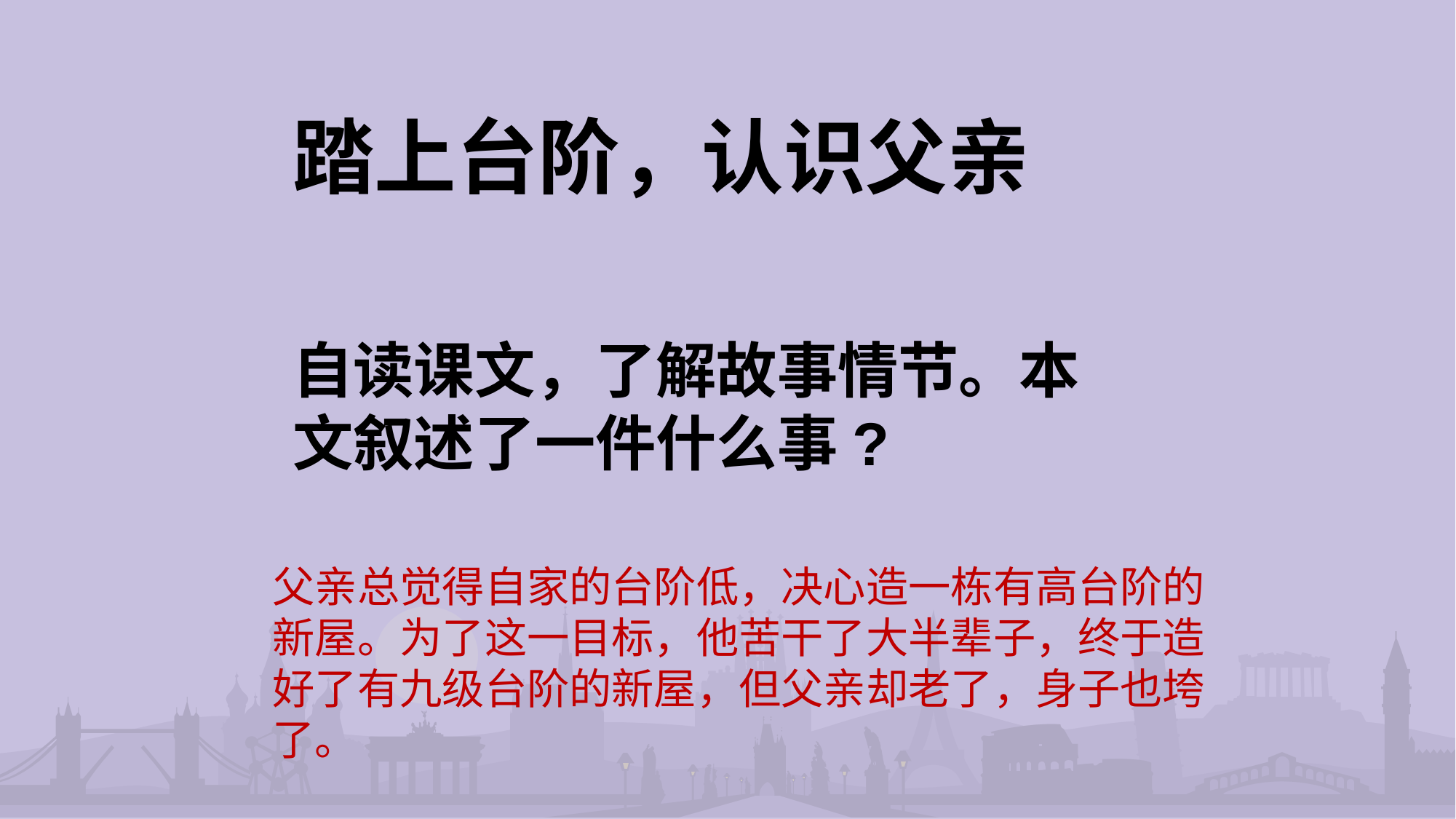

踏上台阶，认识父亲
自读课文，了解故事情节。本文叙述了一件什么事?

父亲总觉得自家的台阶低，决心造一栋有高台阶的新屋。为了这一目标，他苦干了大半辈子，终于造好了有九级台阶的新屋，但父亲却老了，身子也垮了。